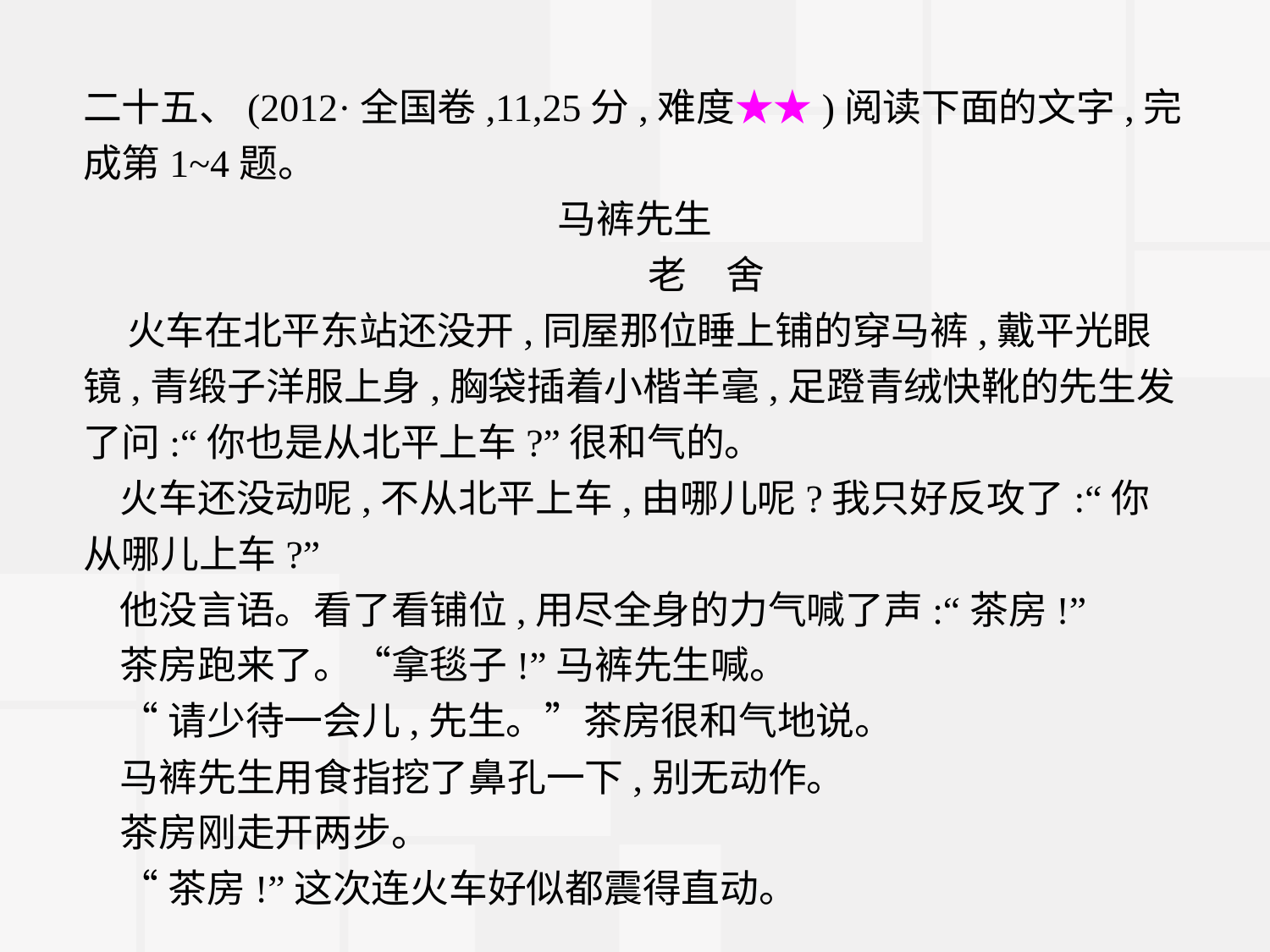

二十五、(2012·全国卷,11,25分,难度★★)阅读下面的文字,完成第1~4题。
马裤先生
	老　舍
    火车在北平东站还没开,同屋那位睡上铺的穿马裤,戴平光眼镜,青缎子洋服上身,胸袋插着小楷羊毫,足蹬青绒快靴的先生发了问:“你也是从北平上车?”很和气的。
火车还没动呢,不从北平上车,由哪儿呢?我只好反攻了:“你从哪儿上车?”
他没言语。看了看铺位,用尽全身的力气喊了声:“茶房!”
茶房跑来了。“拿毯子!”马裤先生喊。
“请少待一会儿,先生。”茶房很和气地说。
马裤先生用食指挖了鼻孔一下,别无动作。
茶房刚走开两步。
“茶房!”这次连火车好似都震得直动。